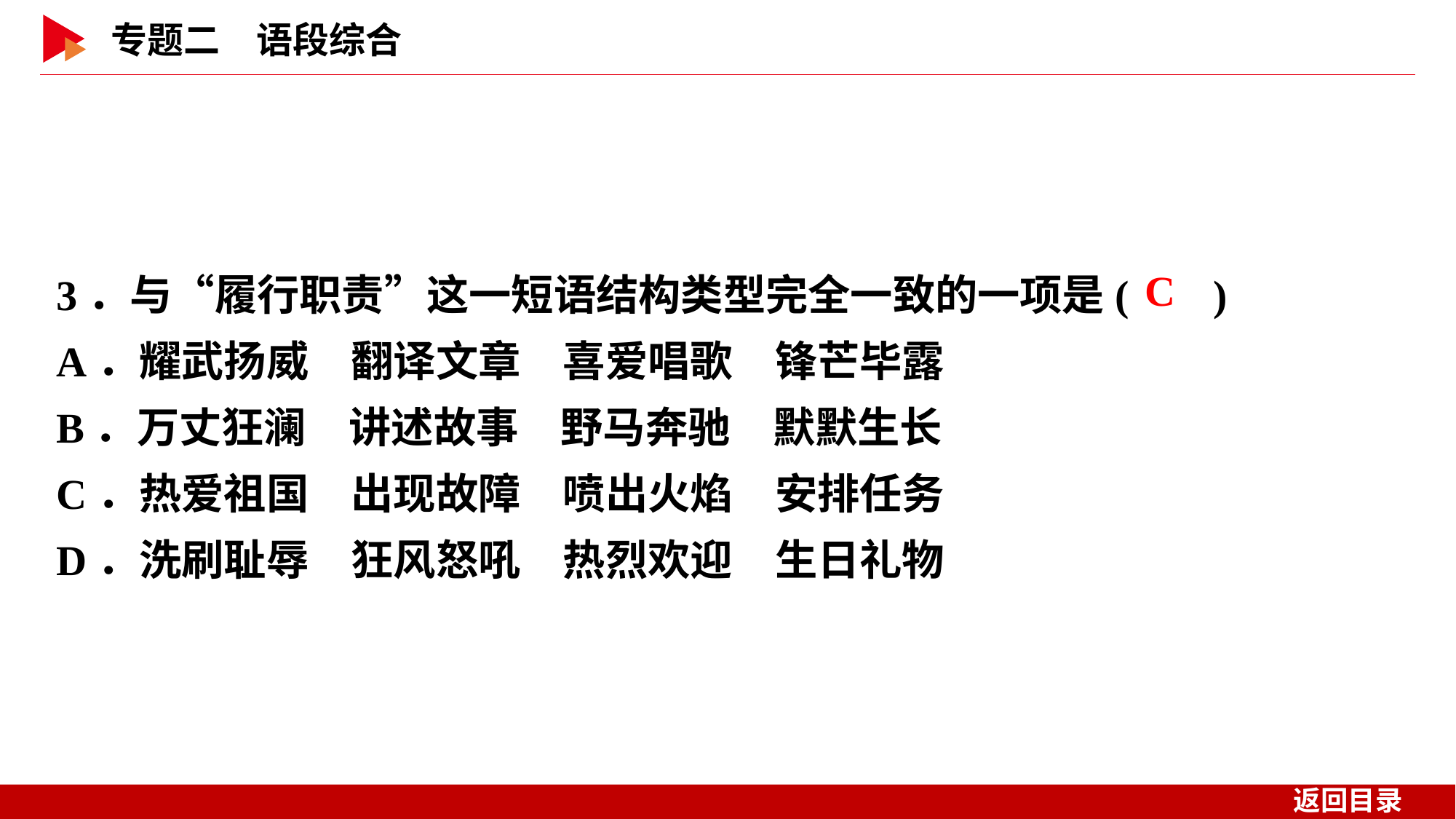

3．与“履行职责”这一短语结构类型完全一致的一项是(        )
A．耀武扬威　翻译文章　喜爱唱歌　锋芒毕露
B．万丈狂澜　讲述故事　野马奔驰　默默生长
C．热爱祖国　出现故障　喷出火焰　安排任务
D．洗刷耻辱　狂风怒吼　热烈欢迎　生日礼物
   C